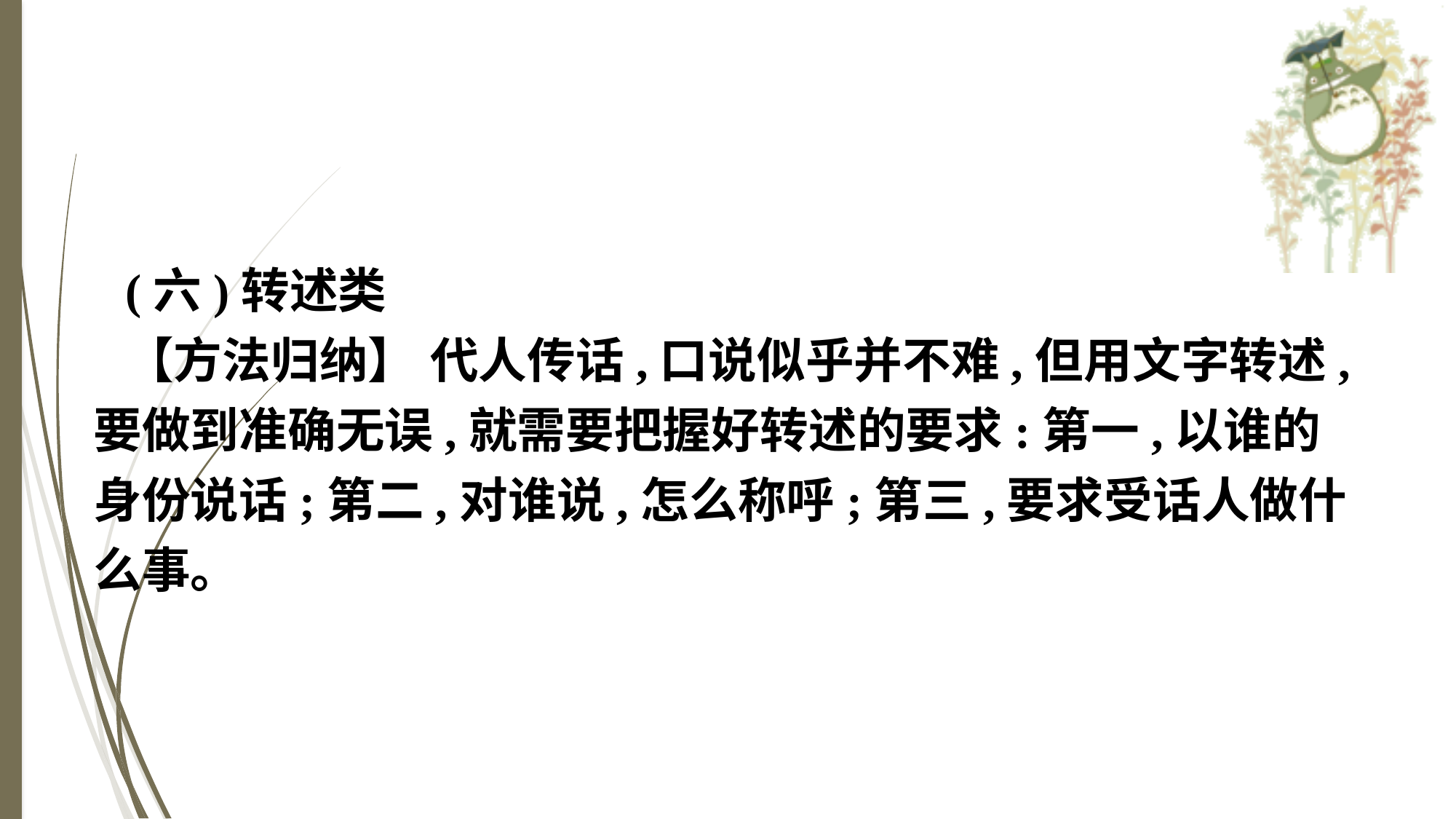

(六)转述类
【方法归纳】 代人传话,口说似乎并不难,但用文字转述,要做到准确无误,就需要把握好转述的要求:第一,以谁的身份说话;第二,对谁说,怎么称呼;第三,要求受话人做什么事。